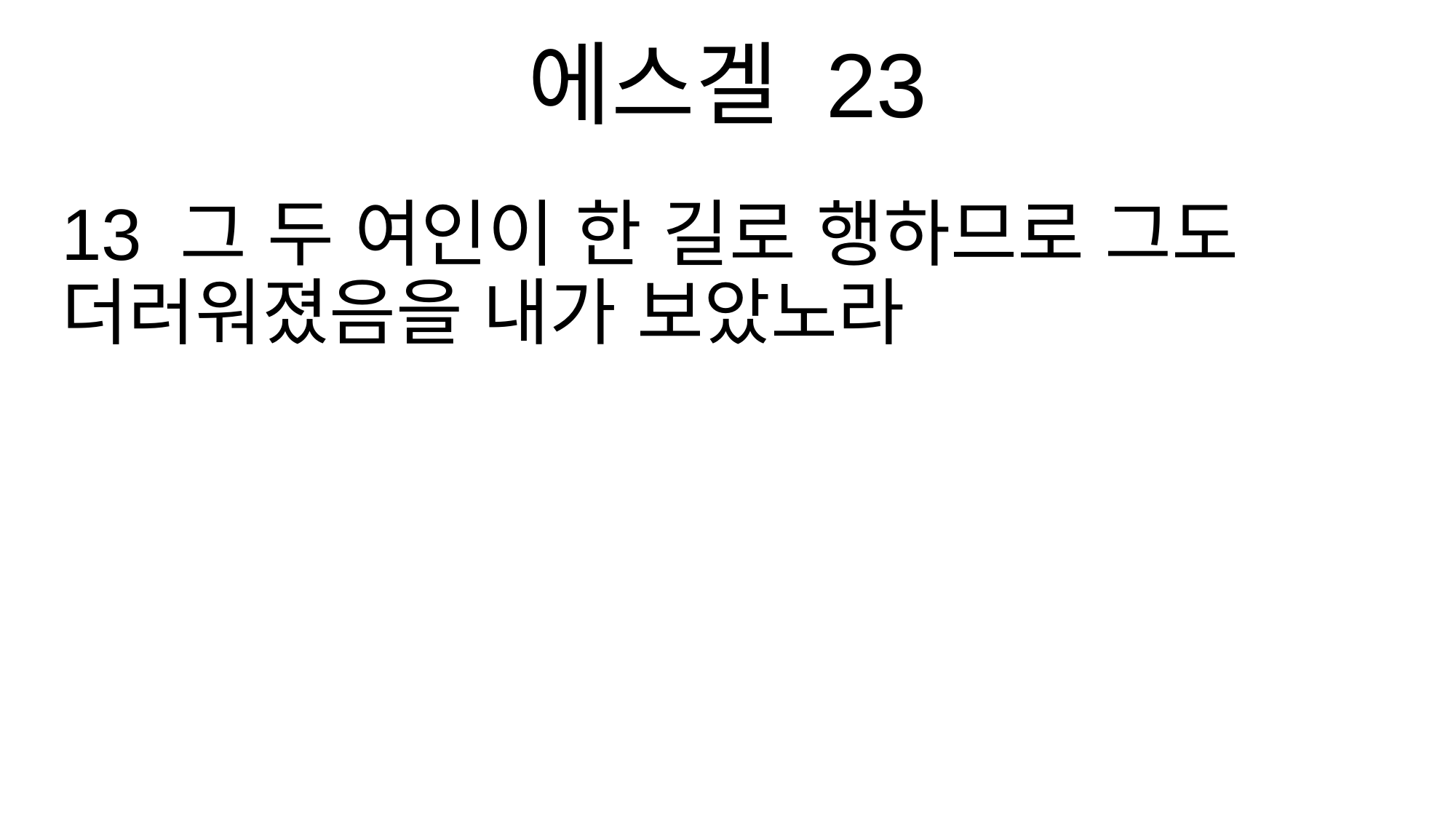

에스겔 23
13 그 두 여인이 한 길로 행하므로 그도 더러워졌음을 내가 보았노라